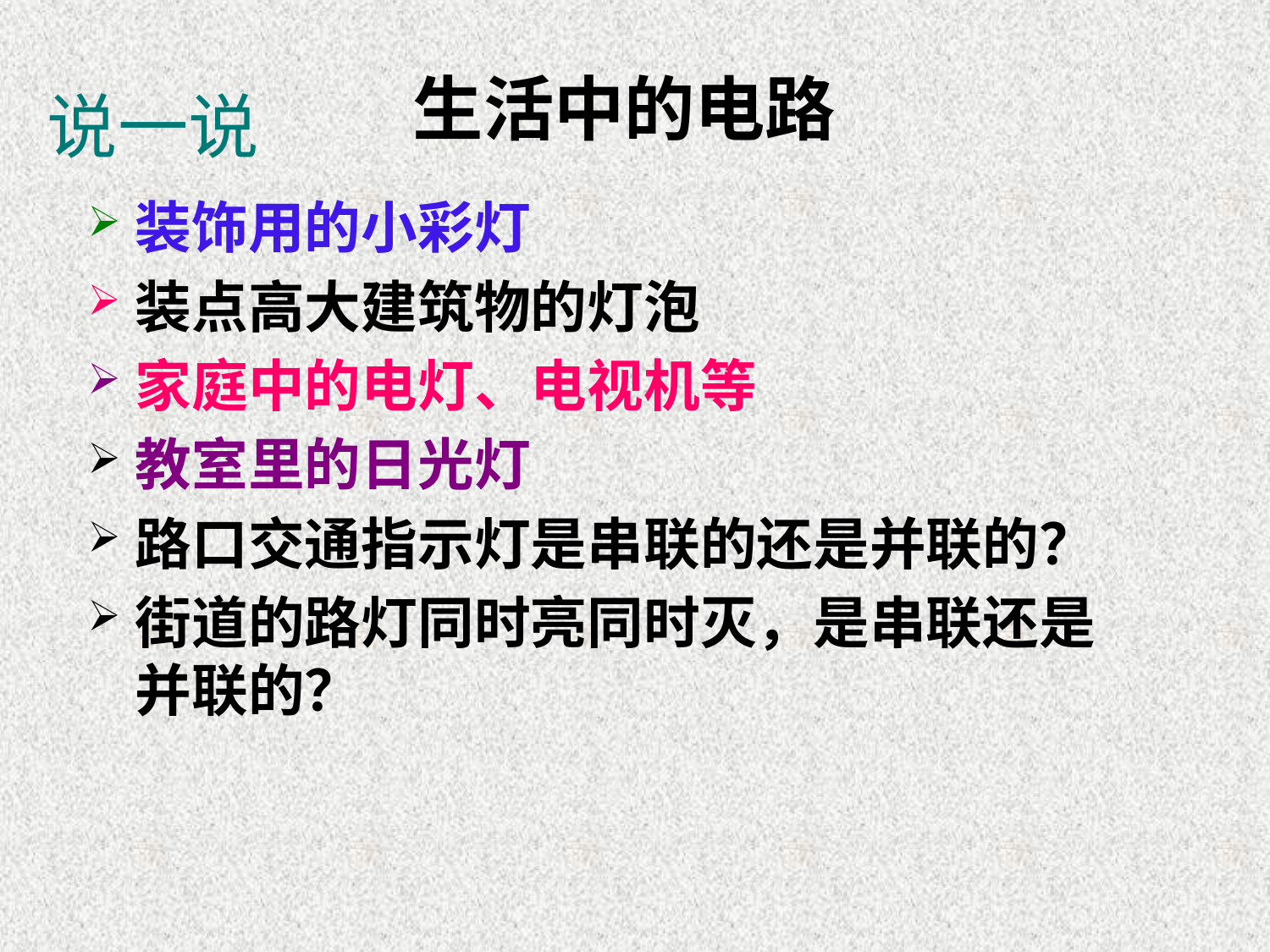

# 生活中的电路
说一说
装饰用的小彩灯
装点高大建筑物的灯泡
家庭中的电灯、电视机等
教室里的日光灯
路口交通指示灯是串联的还是并联的？
街道的路灯同时亮同时灭，是串联还是并联的？